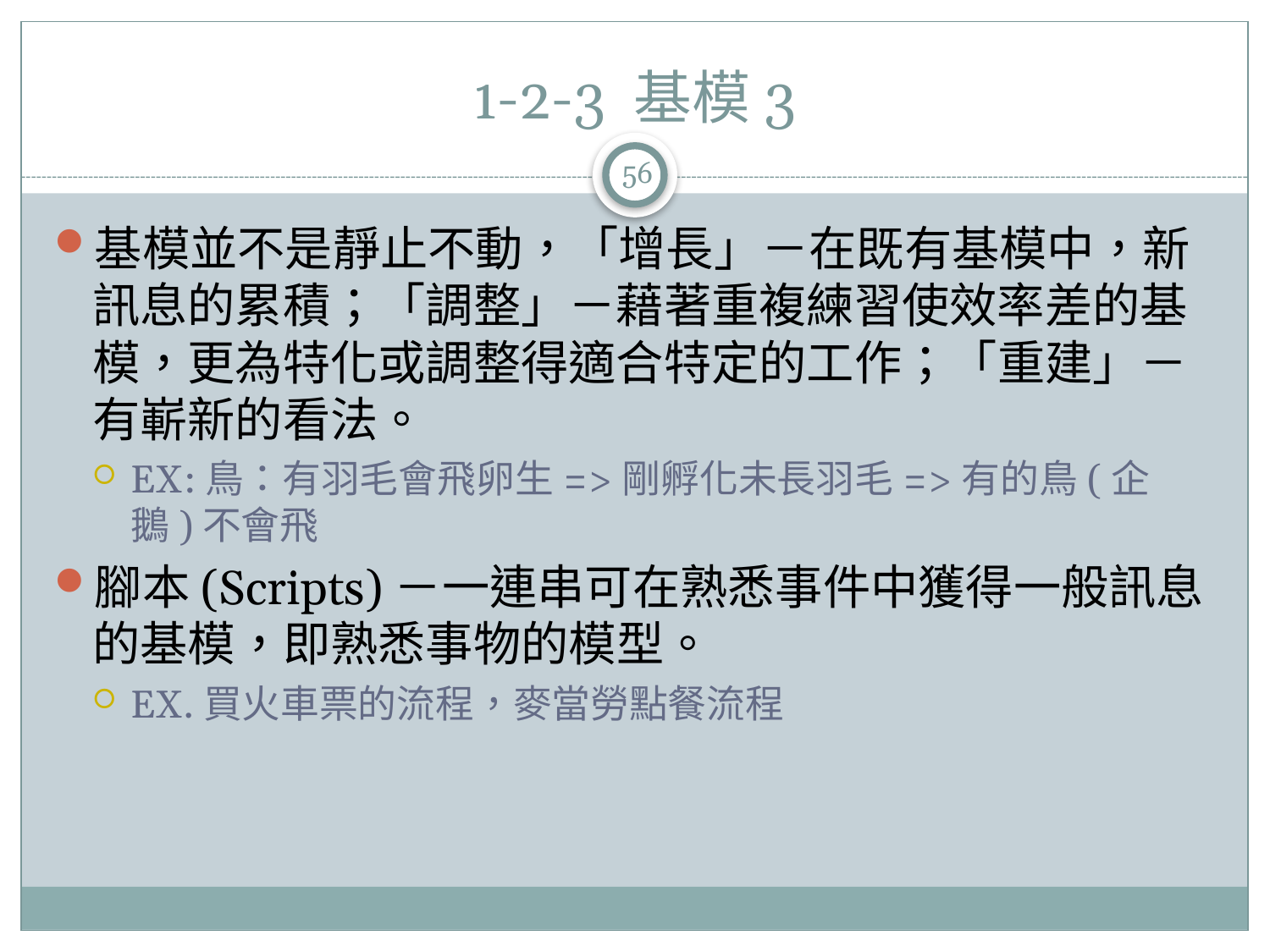

# 1-2-3 基模3
56
基模並不是靜止不動，「增長」－在既有基模中，新訊息的累積；「調整」－藉著重複練習使效率差的基模，更為特化或調整得適合特定的工作；「重建」－有嶄新的看法。
EX:鳥：有羽毛會飛卵生=>剛孵化未長羽毛=>有的鳥(企鵝)不會飛
腳本(Scripts)－一連串可在熟悉事件中獲得一般訊息的基模，即熟悉事物的模型。
EX.買火車票的流程，麥當勞點餐流程